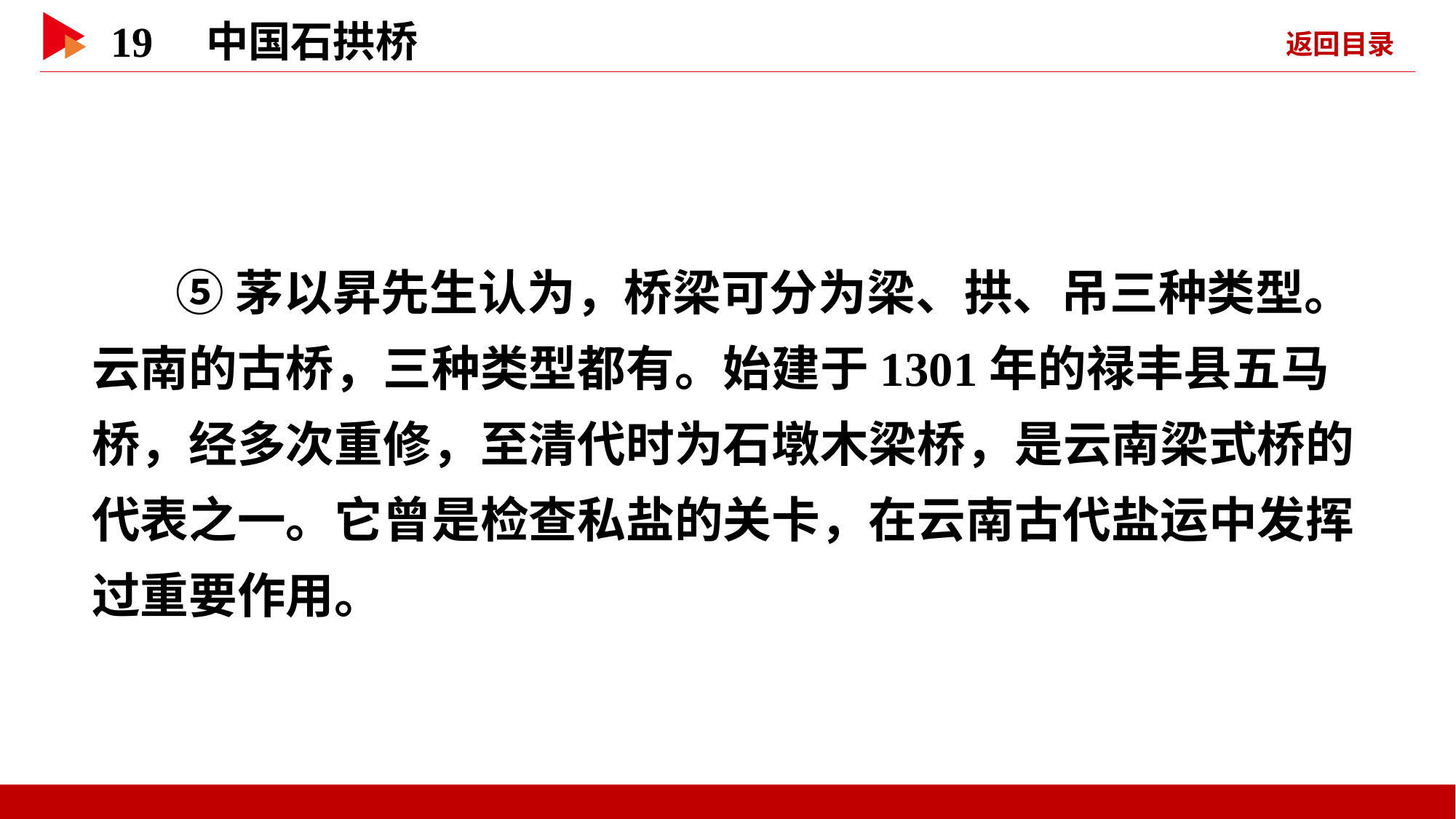

⑤茅以昇先生认为，桥梁可分为梁、拱、吊三种类型。云南的古桥，三种类型都有。始建于1301年的禄丰县五马桥，经多次重修，至清代时为石墩木梁桥，是云南梁式桥的代表之一。它曾是检查私盐的关卡，在云南古代盐运中发挥过重要作用。